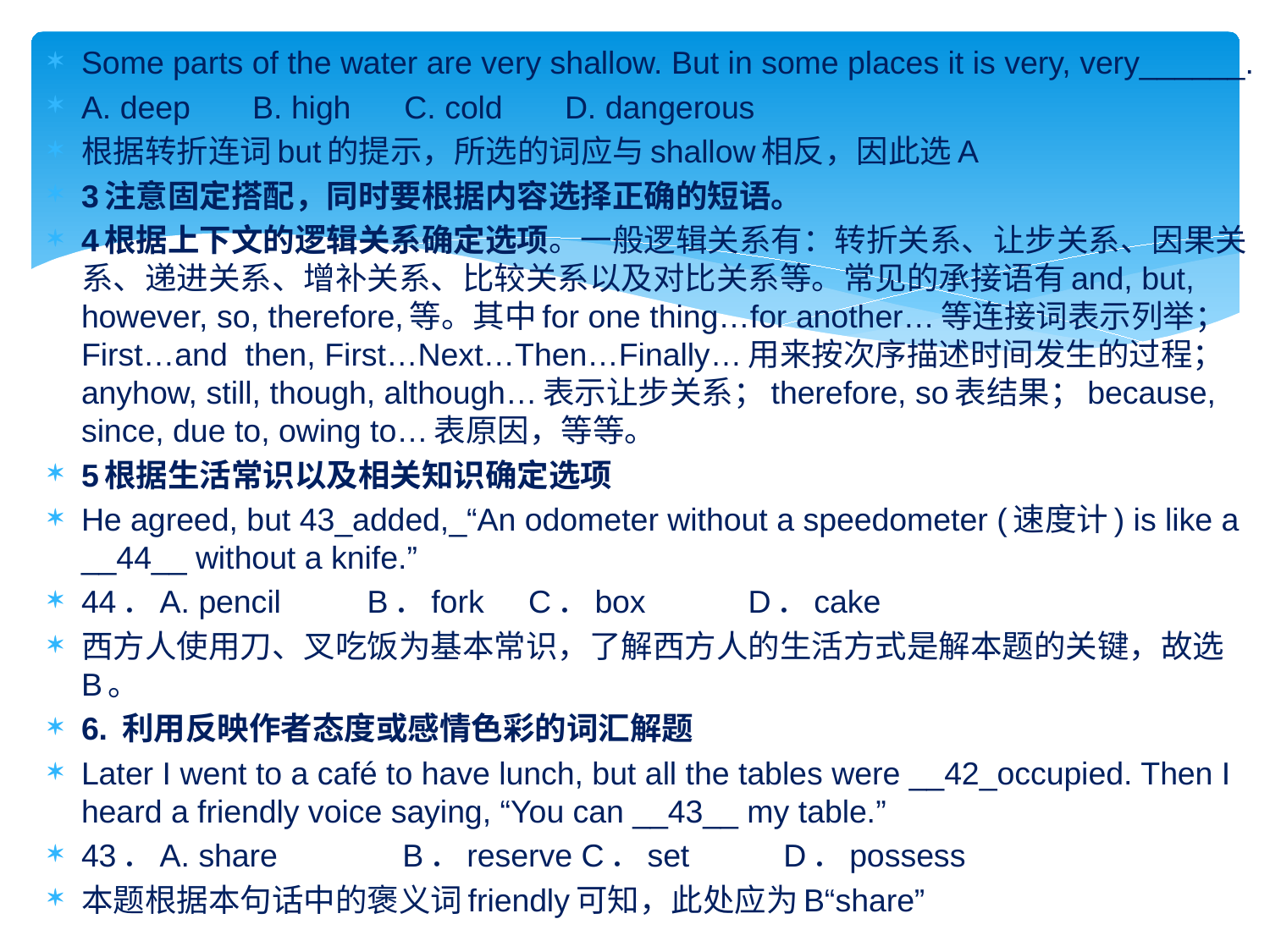

Some parts of the water are very shallow. But in some places it is very, very______.
A. deep       B. high      C. cold       D. dangerous
根据转折连词but的提示，所选的词应与shallow相反，因此选A
3注意固定搭配，同时要根据内容选择正确的短语。
4根据上下文的逻辑关系确定选项。一般逻辑关系有：转折关系、让步关系、因果关系、递进关系、增补关系、比较关系以及对比关系等。常见的承接语有and, but, however, so, therefore,等。其中for one thing…for another…等连接词表示列举；First…and  then, First…Next…Then…Finally…用来按次序描述时间发生的过程；anyhow, still, though, although…表示让步关系；therefore, so表结果；because, since, due to, owing to…表原因，等等。
5根据生活常识以及相关知识确定选项
He agreed, but 43_added,_“An odometer without a speedometer (速度计) is like a  __44__ without a knife.”
44．A. pencil  	B．fork     C．box      	D．cake
西方人使用刀、叉吃饭为基本常识，了解西方人的生活方式是解本题的关键，故选B。
6. 利用反映作者态度或感情色彩的词汇解题
Later I went to a café to have lunch, but all the tables were __42_occupied. Then I heard a friendly voice saying, “You can __43__ my table.”
43．A. share  	    B．reserve C．set  	    D．possess
本题根据本句话中的褒义词friendly可知，此处应为B“share”